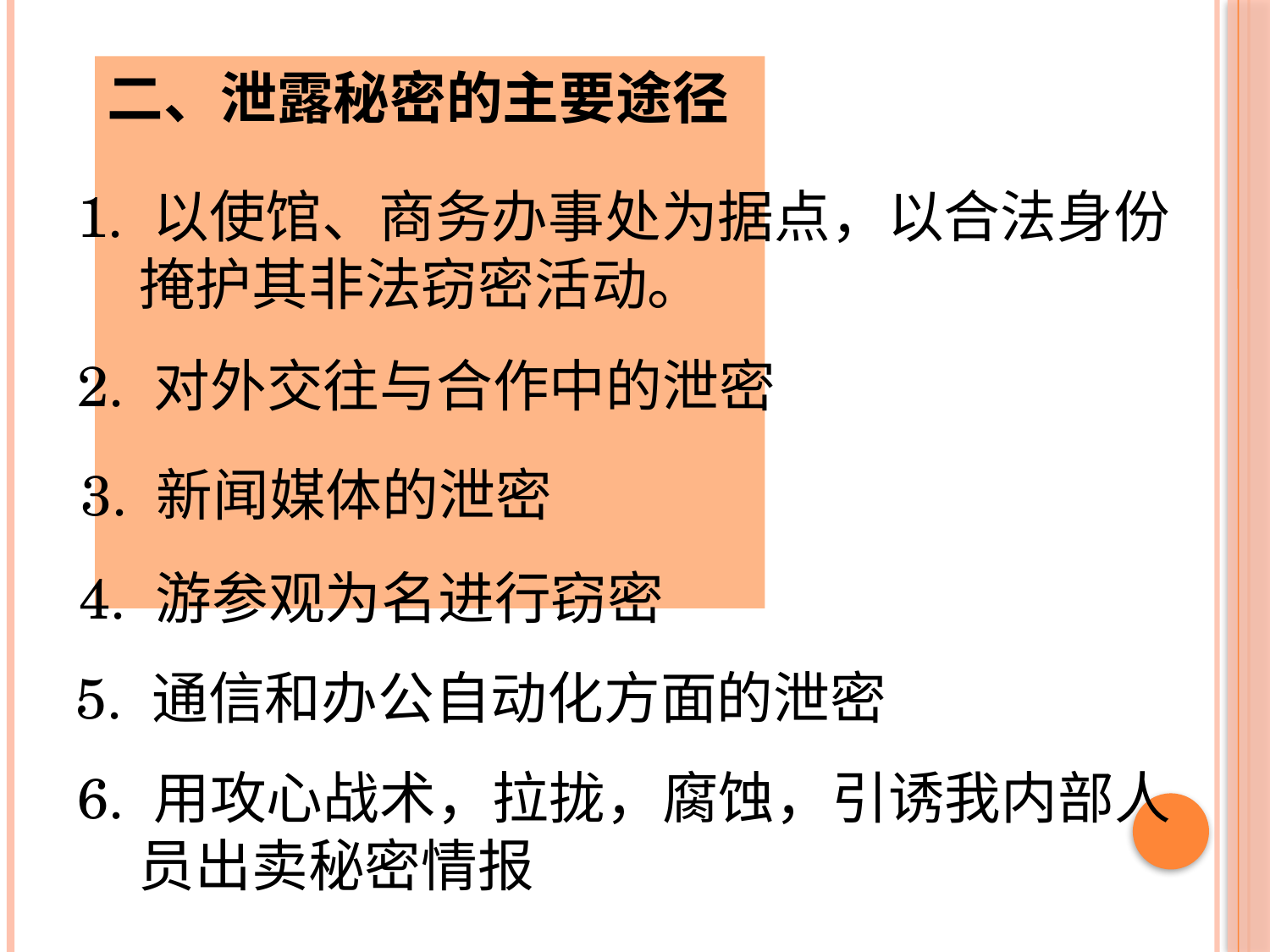

二、泄露秘密的主要途径
1. 以使馆、商务办事处为据点，以合法身份掩护其非法窃密活动。
2. 对外交往与合作中的泄密
3. 新闻媒体的泄密
4. 游参观为名进行窃密
5. 通信和办公自动化方面的泄密
6. 用攻心战术，拉拢，腐蚀，引诱我内部人员出卖秘密情报